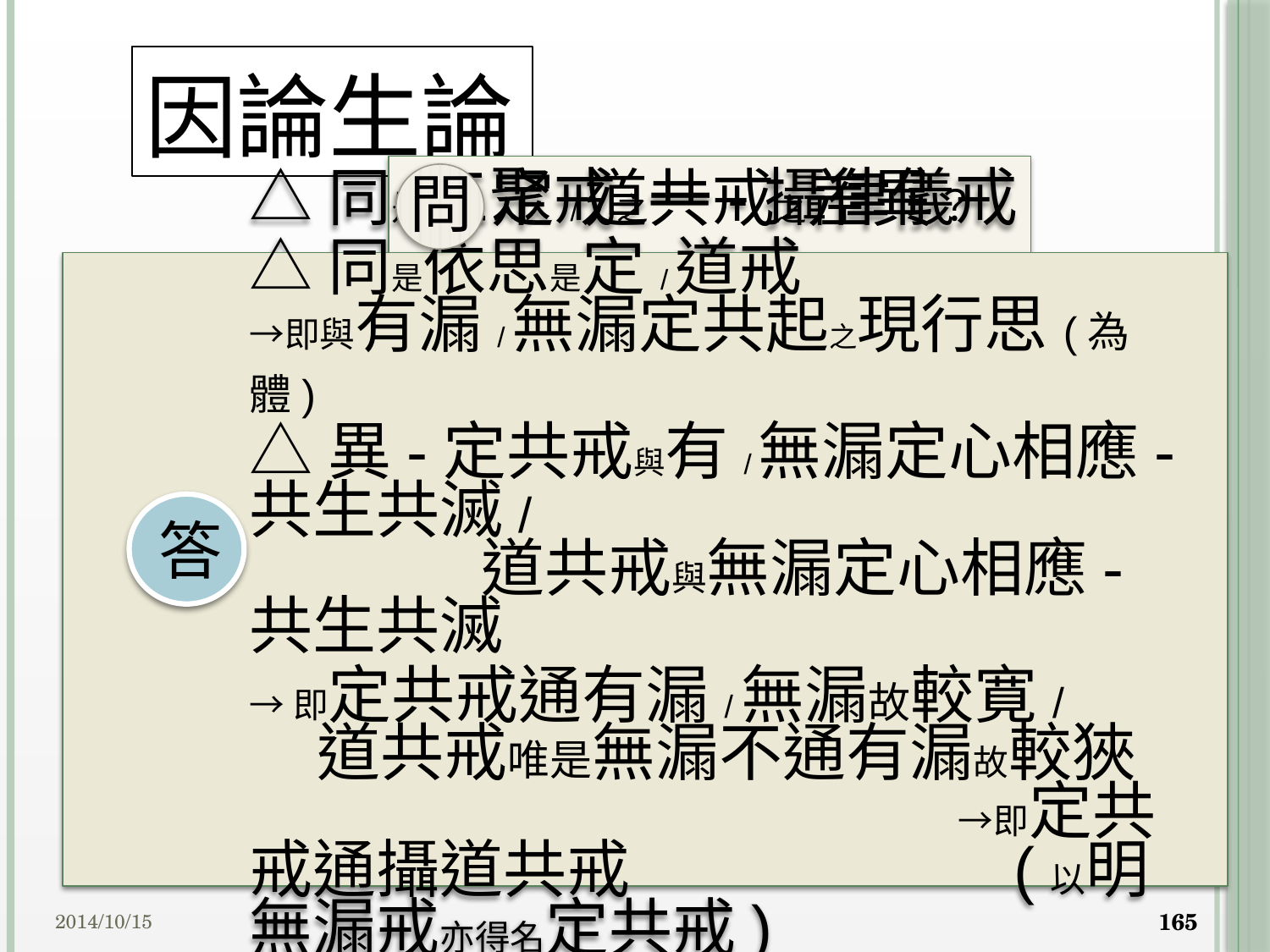

# 因論生論
定/道共戒之差異？
△同是三聚戒之一-攝律儀戒
△同是依思是定/道戒                           →即與有漏/無漏定共起之現行思(為體)
△異-定共戒與有/無漏定心相應-共生共滅/                                                                道共戒與無漏定心相應-共生共滅
→即定共戒通有漏/無漏故較寛/           道共戒唯是無漏不通有漏故較狹                                                      →即定共戒通攝道共戒                          (以明無漏戒亦得名定共戒)
問
答
2014/10/15
165